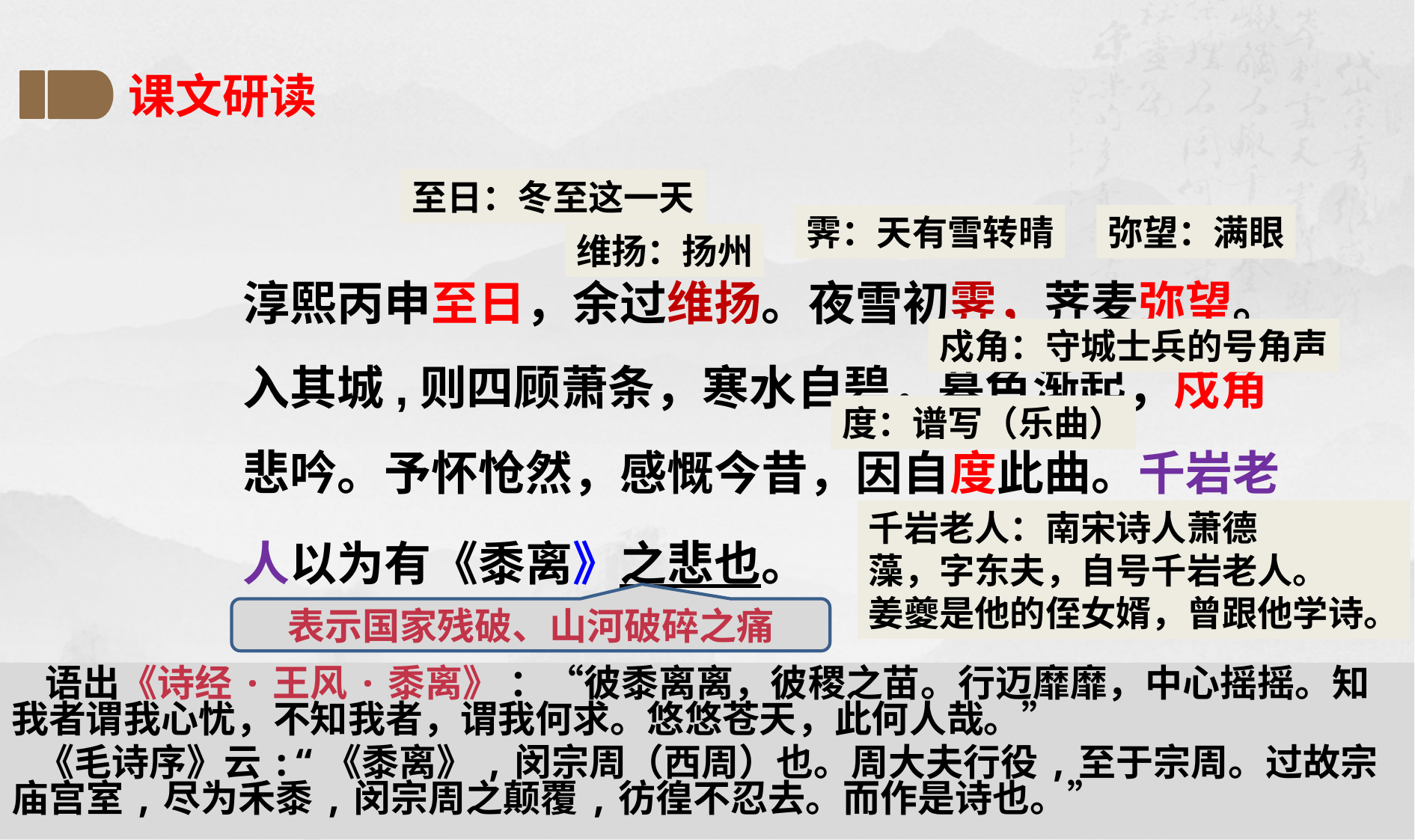

课文研读

至日：冬至这一天
霁：天有雪转晴
弥望：满眼
维扬：扬州
淳熙丙申至日，余过维扬。夜雪初霁，荠麦弥望。入其城,则四顾萧条，寒水自碧，暮色渐起，戍角悲吟。予怀怆然，感慨今昔，因自度此曲。千岩老人以为有《黍离》之悲也。

戍角：守城士兵的号角声
度：谱写（乐曲）
千岩老人：南宋诗人萧德
藻，字东夫，自号千岩老人。
姜夔是他的侄女婿，曾跟他学诗。
表示国家残破、山河破碎之痛
   语出《诗经·王风·黍离》 ：“彼黍离离，彼稷之苗。行迈靡靡，中心摇摇。知我者谓我心忧，不知我者，谓我何求。悠悠苍天，此何人哉。”
  《毛诗序》云:“《黍离》,闵宗周（西周）也。周大夫行役,至于宗周。过故宗庙宫室,尽为禾黍,闵宗周之颠覆,彷徨不忍去。而作是诗也。”